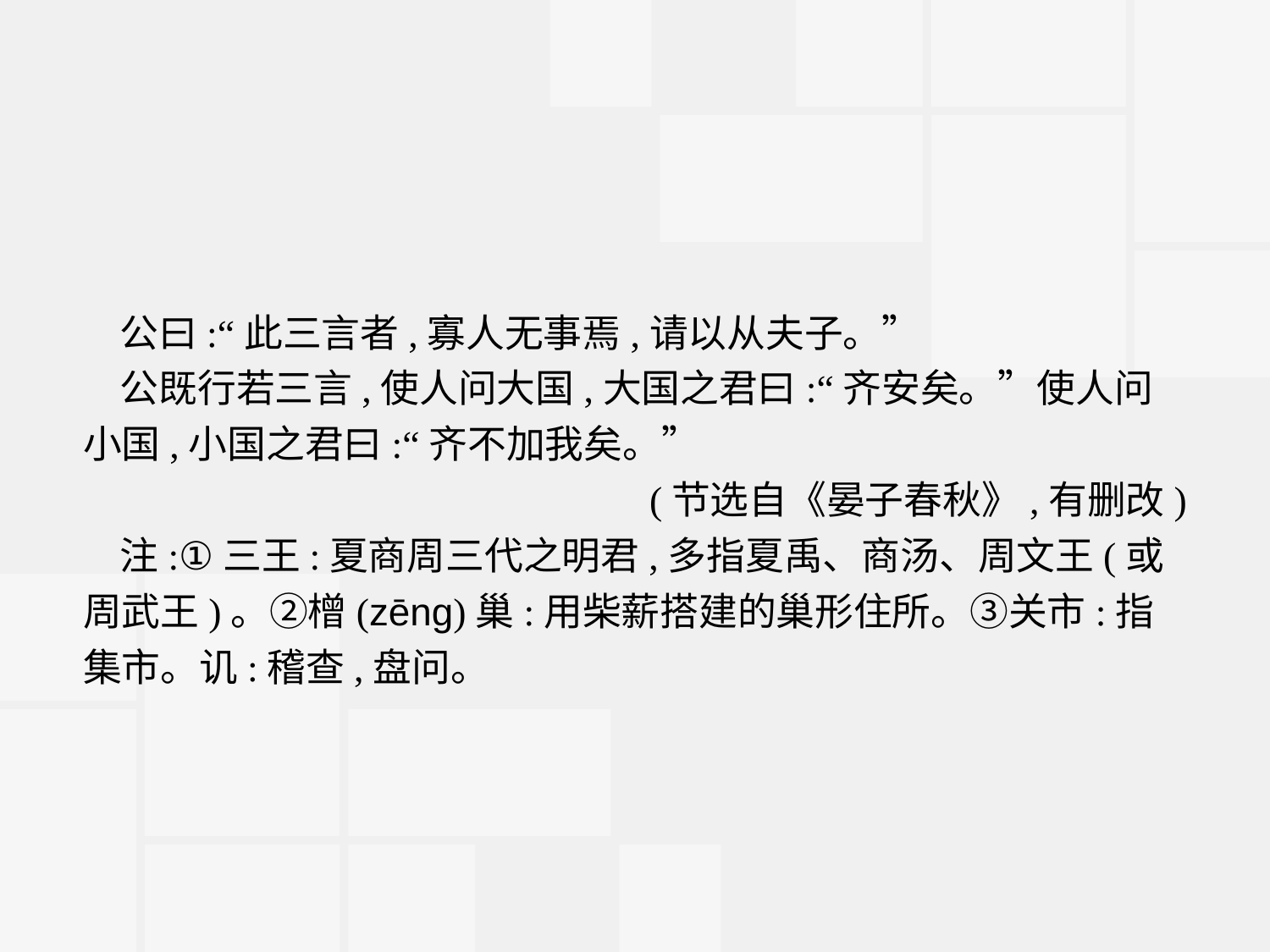

公曰:“此三言者,寡人无事焉,请以从夫子。”
公既行若三言,使人问大国,大国之君曰:“齐安矣。”使人问小国,小国之君曰:“齐不加我矣。”
(节选自《晏子春秋》,有删改)
注:①三王:夏商周三代之明君,多指夏禹、商汤、周文王(或周武王)。②橧(zēnɡ)巢:用柴薪搭建的巢形住所。③关市:指集市。讥:稽查,盘问。